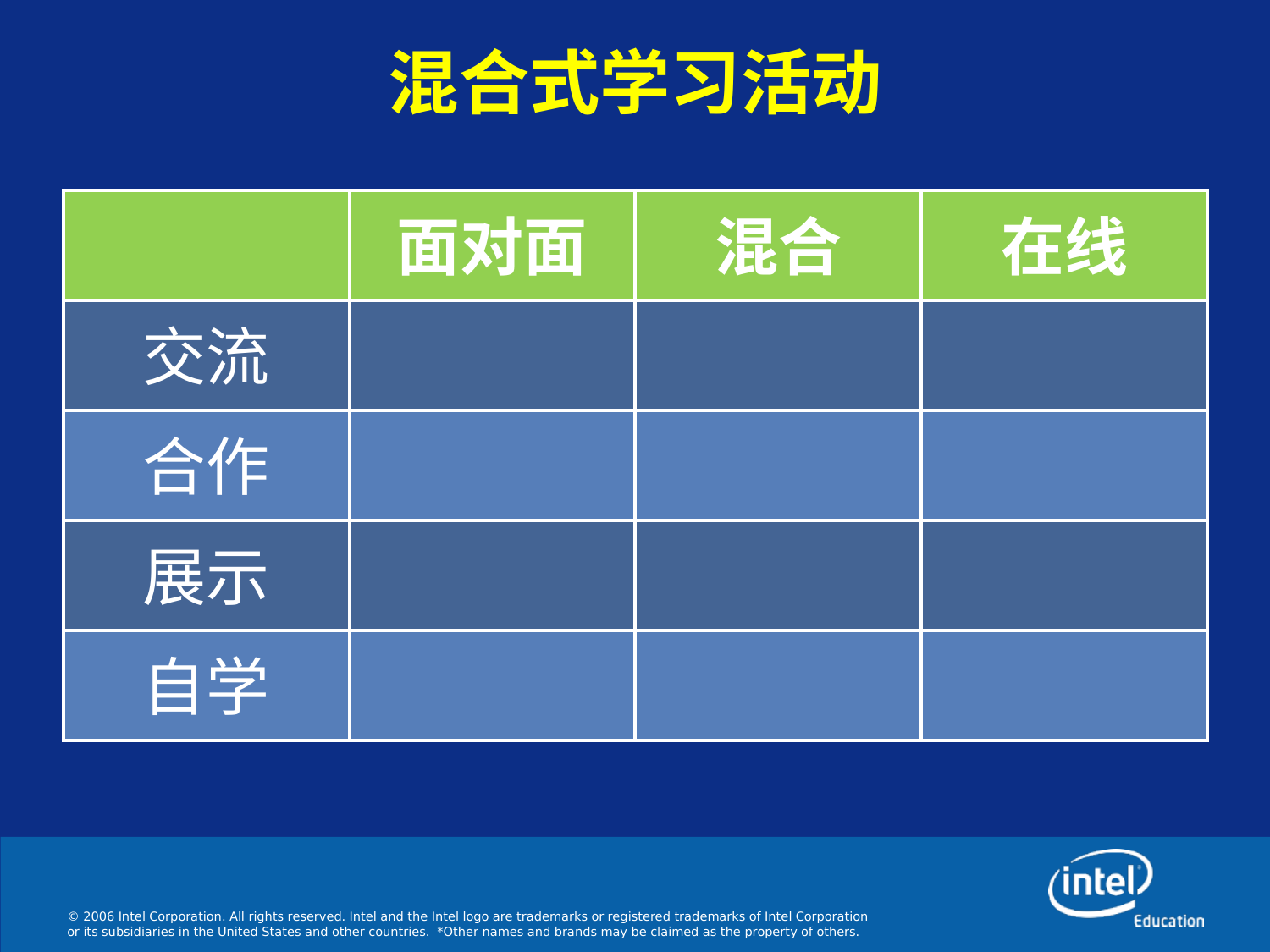

# 混合式学习活动
|  | 面对面 | 混合 | 在线 |
| --- | --- | --- | --- |
| 交流 |  |  |  |
| 合作 |  |  |  |
| 展示 |  |  |  |
| 自学 |  |  |  |